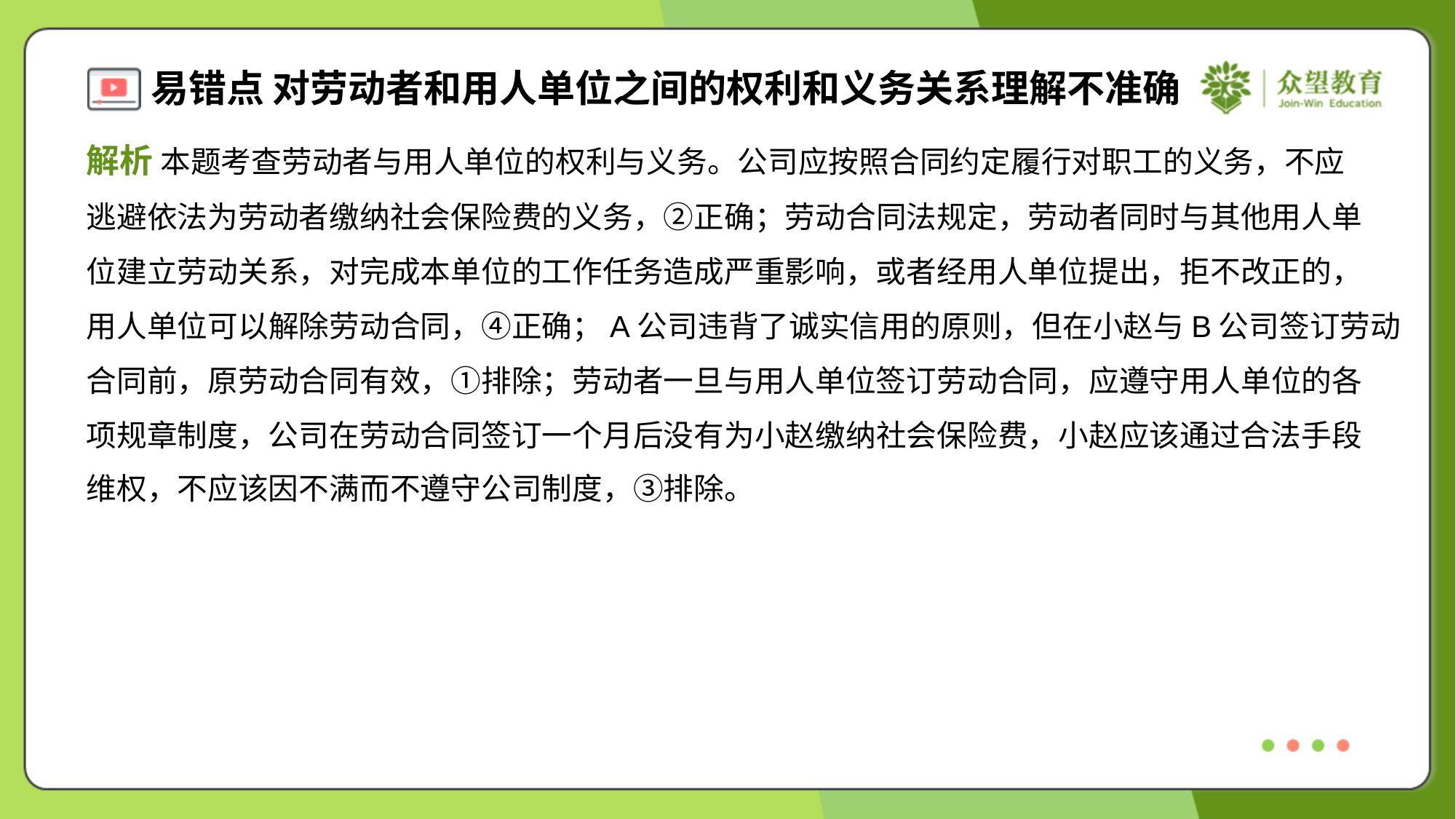

解析 本题考查劳动者与用人单位的权利与义务。公司应按照合同约定履行对职工的义务，不应
逃避依法为劳动者缴纳社会保险费的义务，②正确；劳动合同法规定，劳动者同时与其他用人单
位建立劳动关系，对完成本单位的工作任务造成严重影响，或者经用人单位提出，拒不改正的，
用人单位可以解除劳动合同，④正确；A公司违背了诚实信用的原则，但在小赵与B公司签订劳动
合同前，原劳动合同有效，①排除；劳动者一旦与用人单位签订劳动合同，应遵守用人单位的各
项规章制度，公司在劳动合同签订一个月后没有为小赵缴纳社会保险费，小赵应该通过合法手段
维权，不应该因不满而不遵守公司制度，③排除。